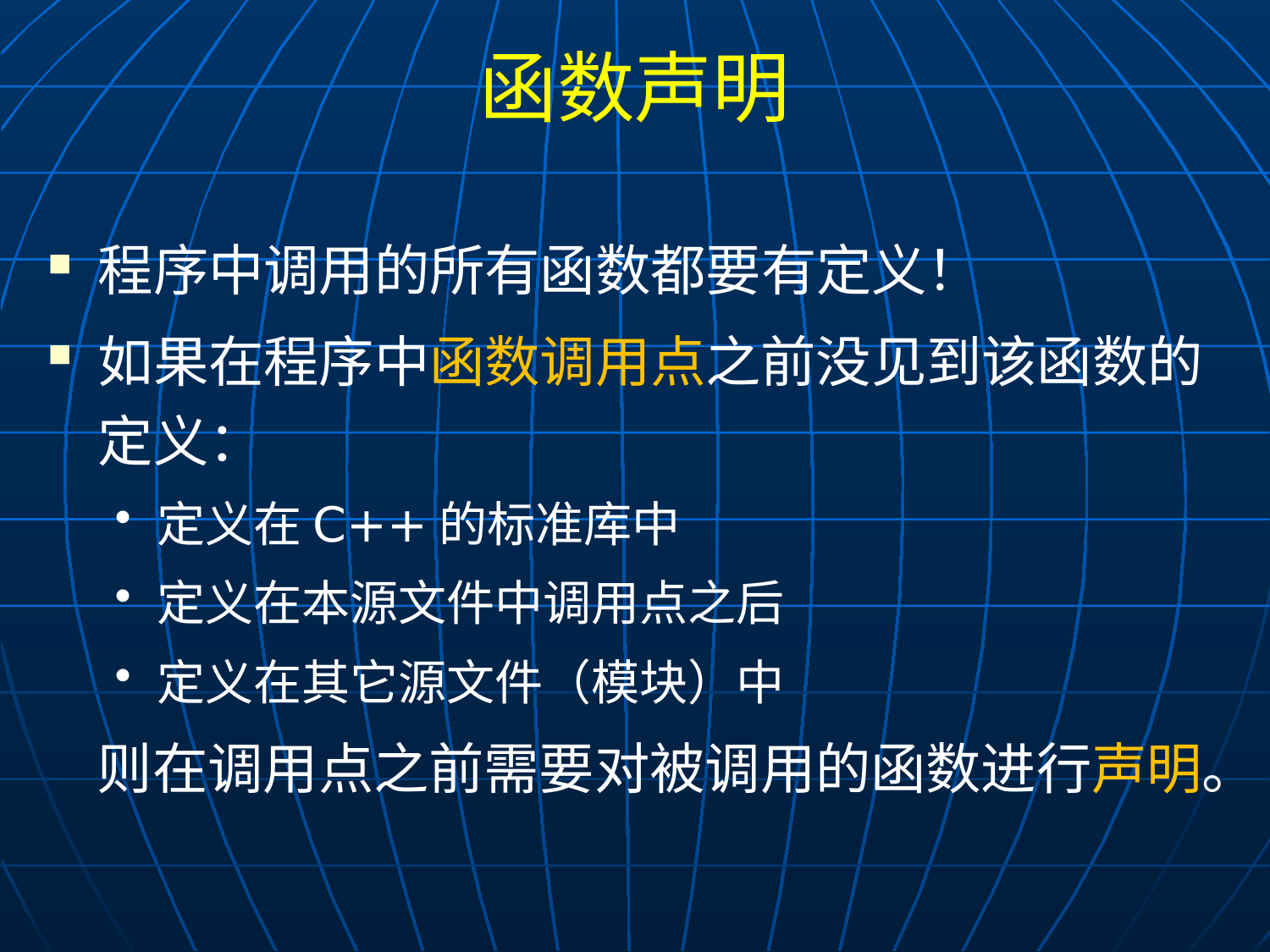

# 函数声明
程序中调用的所有函数都要有定义！
如果在程序中函数调用点之前没见到该函数的定义：
定义在C++的标准库中
定义在本源文件中调用点之后
定义在其它源文件（模块）中
   则在调用点之前需要对被调用的函数进行声明。